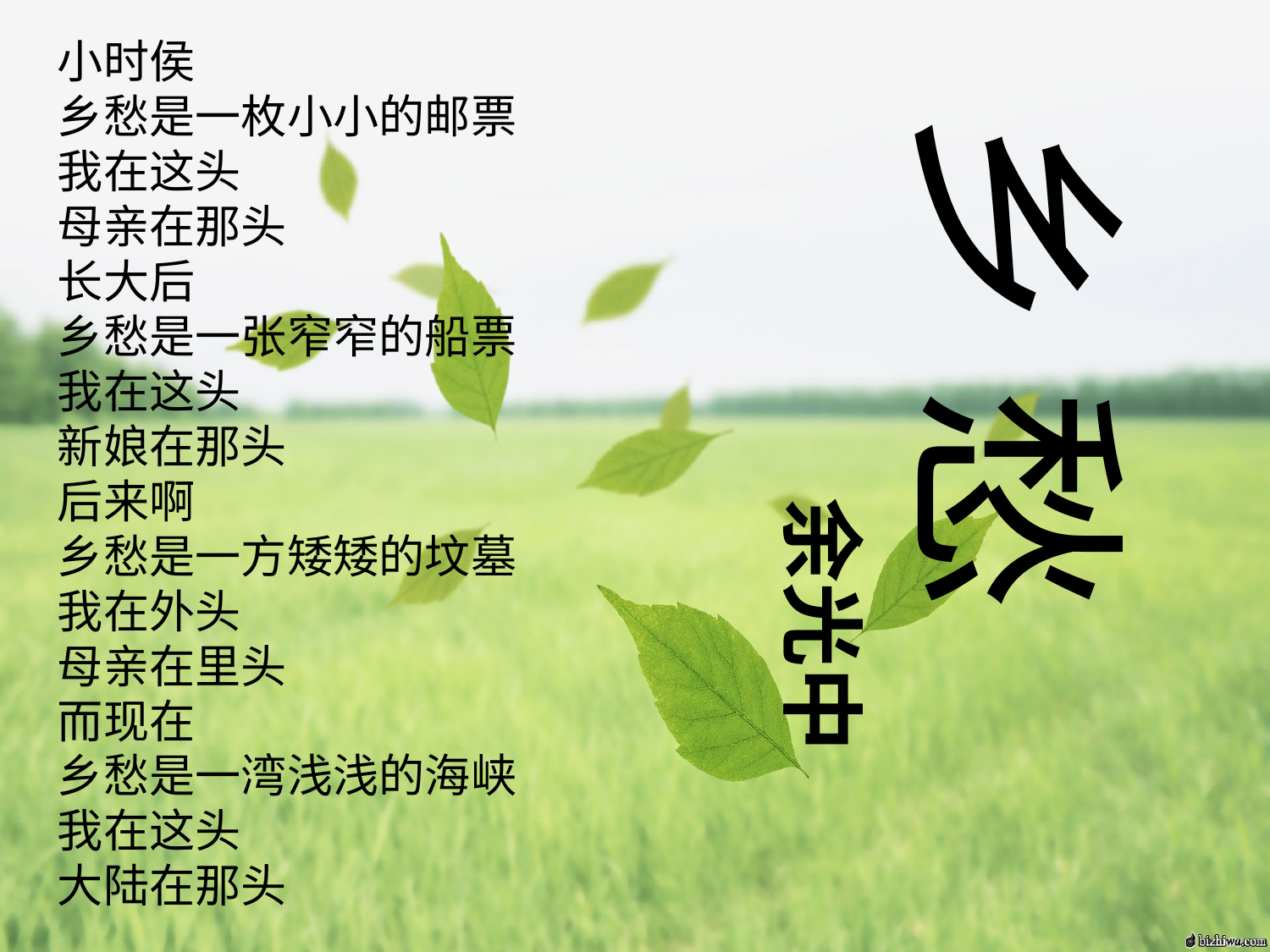

小时侯
乡愁是一枚小小的邮票
我在这头
母亲在那头
长大后
乡愁是一张窄窄的船票
我在这头
新娘在那头
后来啊
乡愁是一方矮矮的坟墓
我在外头
母亲在里头
而现在
乡愁是一湾浅浅的海峡
我在这头
大陆在那头
乡 愁
余光中